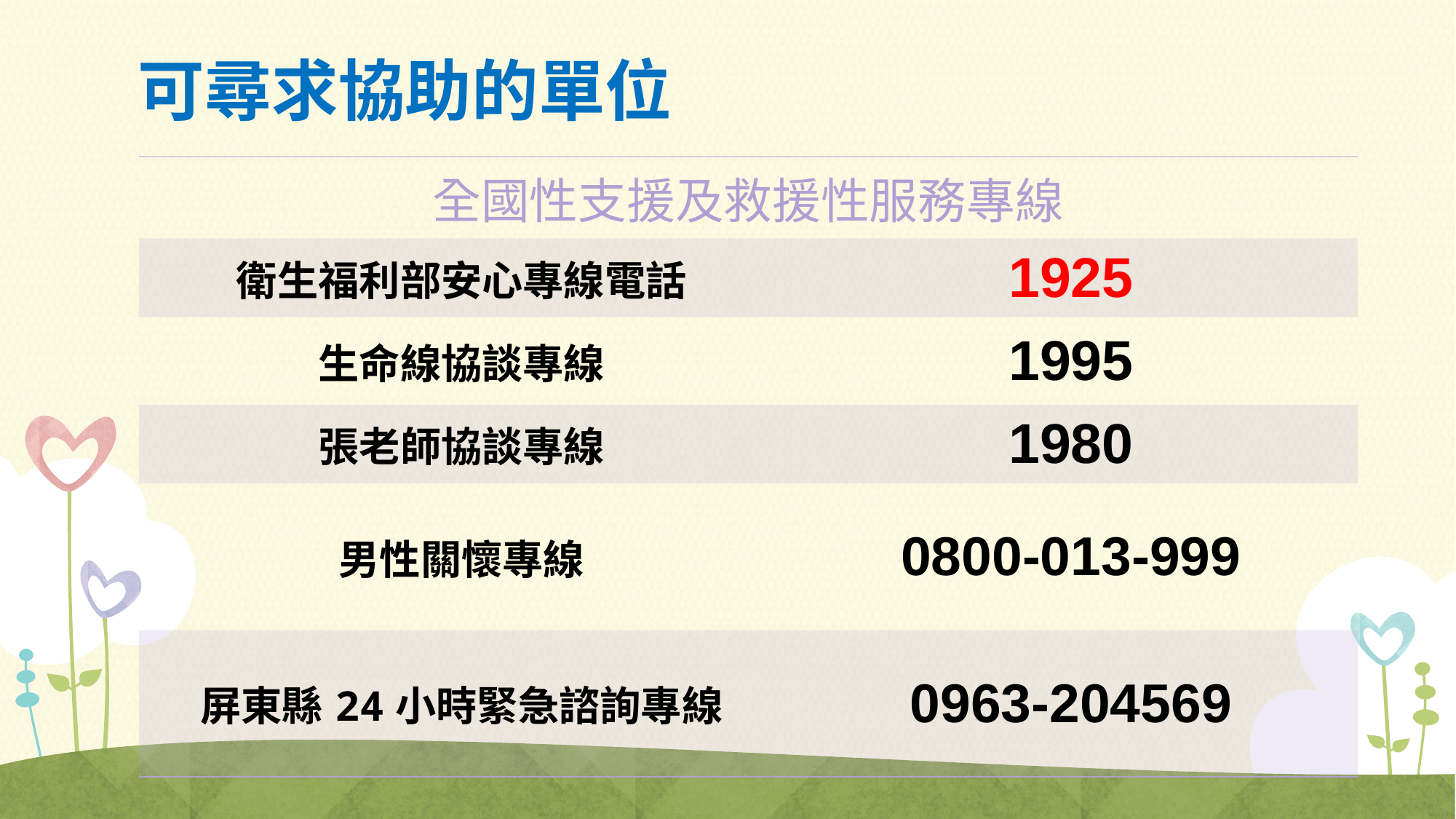

# 可尋求協助的單位
| 全國性支援及救援性服務專線 |  |
| --- | --- |
| 衛生福利部安心專線電話 | 1925 |
| 生命線協談專線 | 1995 |
| 張老師協談專線 | 1980 |
| 男性關懷專線 | 0800-013-999 |
| 屏東縣24小時緊急諮詢專線 | 0963-204569 |